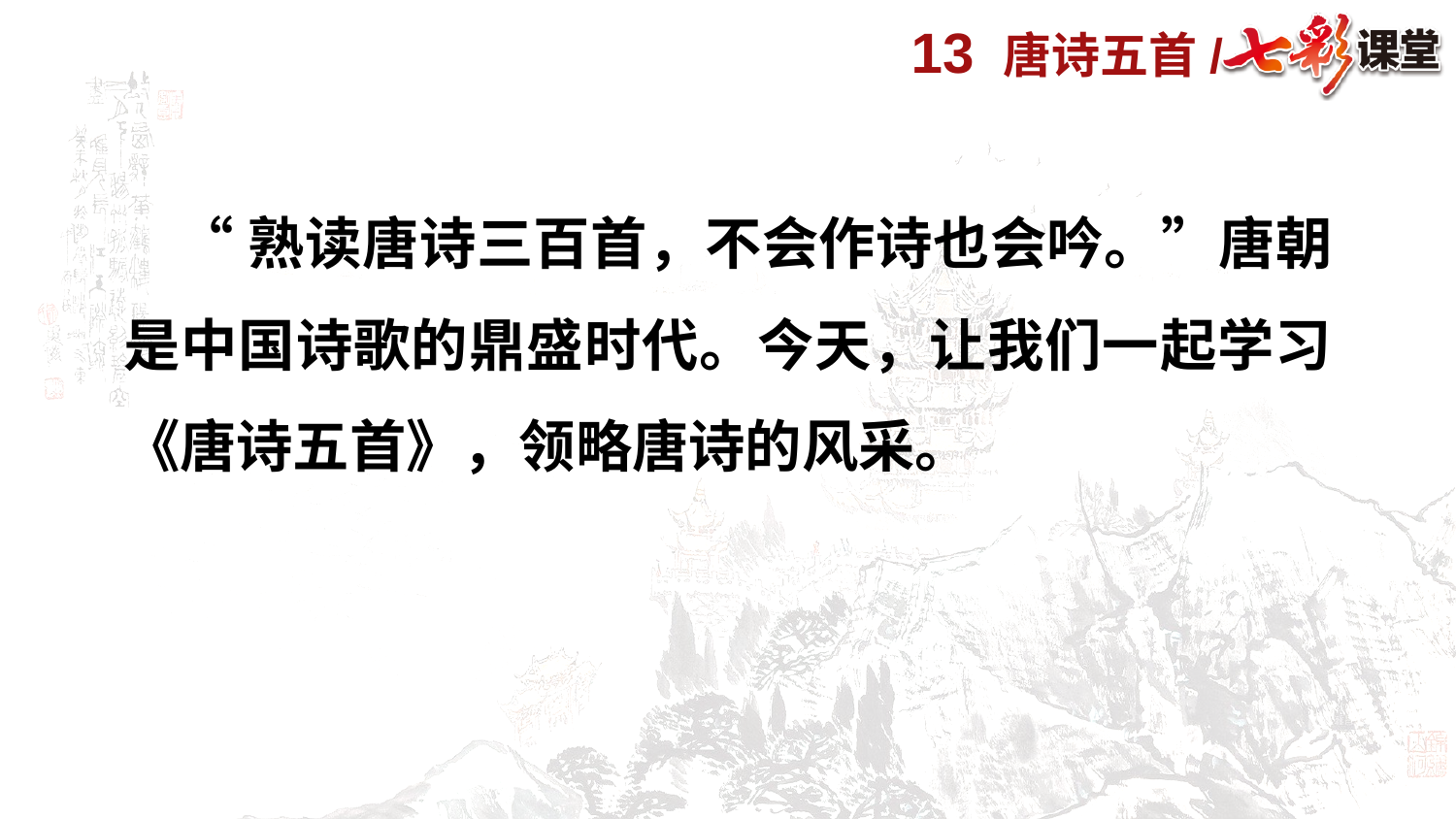

“熟读唐诗三百首，不会作诗也会吟。”唐朝是中国诗歌的鼎盛时代。今天，让我们一起学习《唐诗五首》，领略唐诗的风采。